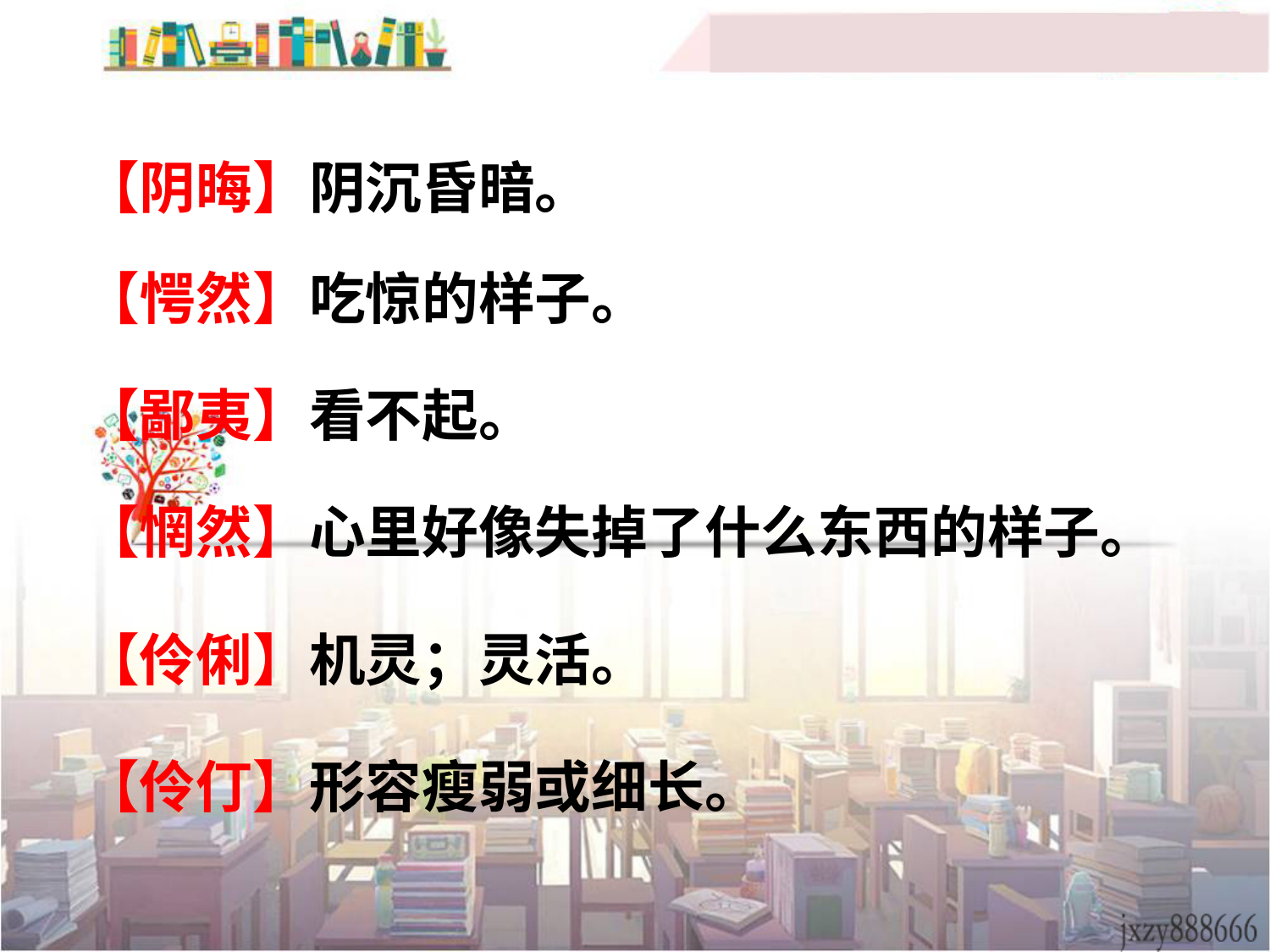

【阴晦】阴沉昏暗。
【愕然】吃惊的样子。
【鄙夷】看不起。
【惘然】心里好像失掉了什么东西的样子。
【伶俐】机灵；灵活。
【伶仃】形容瘦弱或细长。